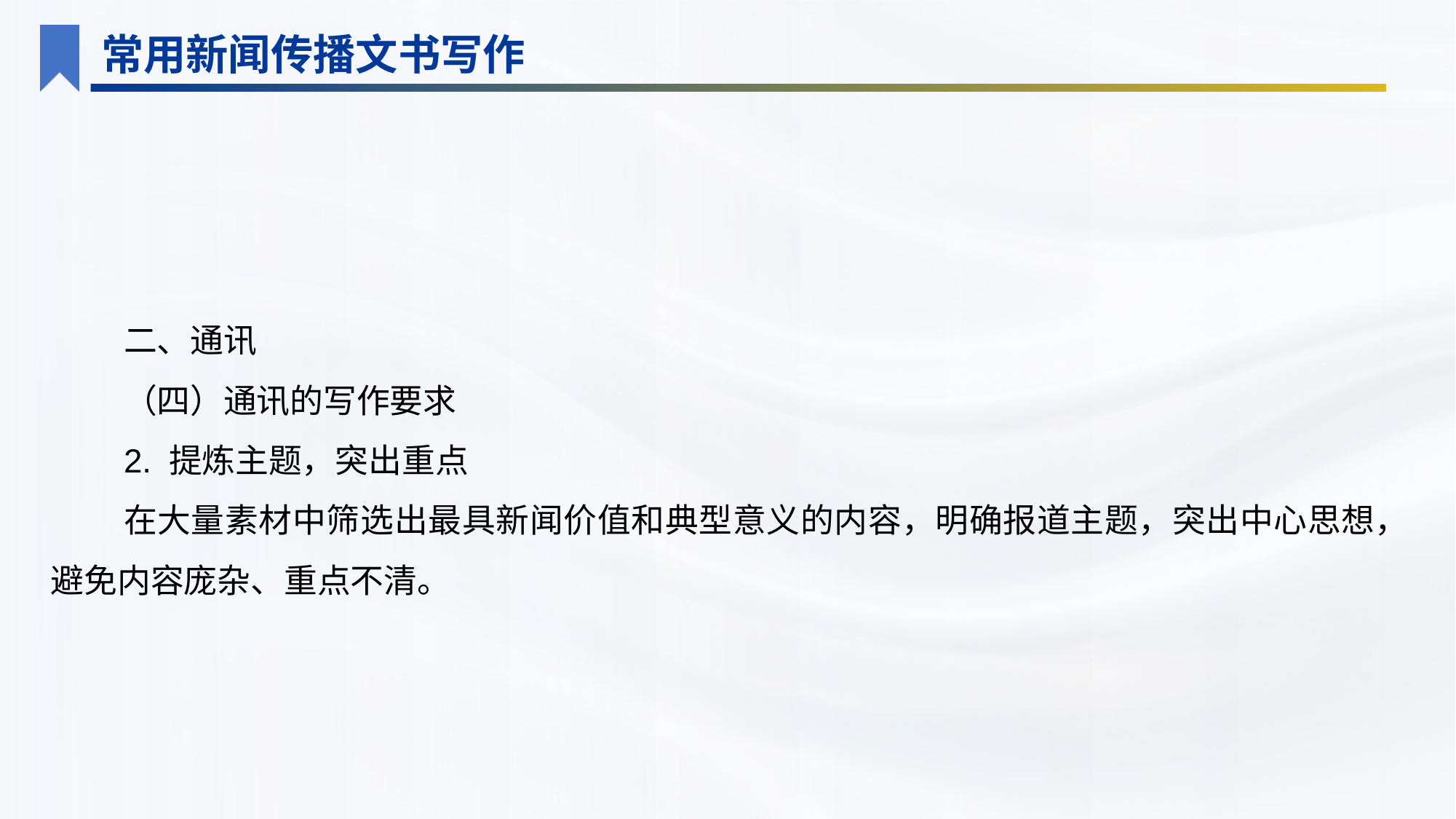

常用新闻传播文书写作
二、通讯
（四）通讯的写作要求
2. 提炼主题，突出重点
在大量素材中筛选出最具新闻价值和典型意义的内容，明确报道主题，突出中心思想，避免内容庞杂、重点不清。